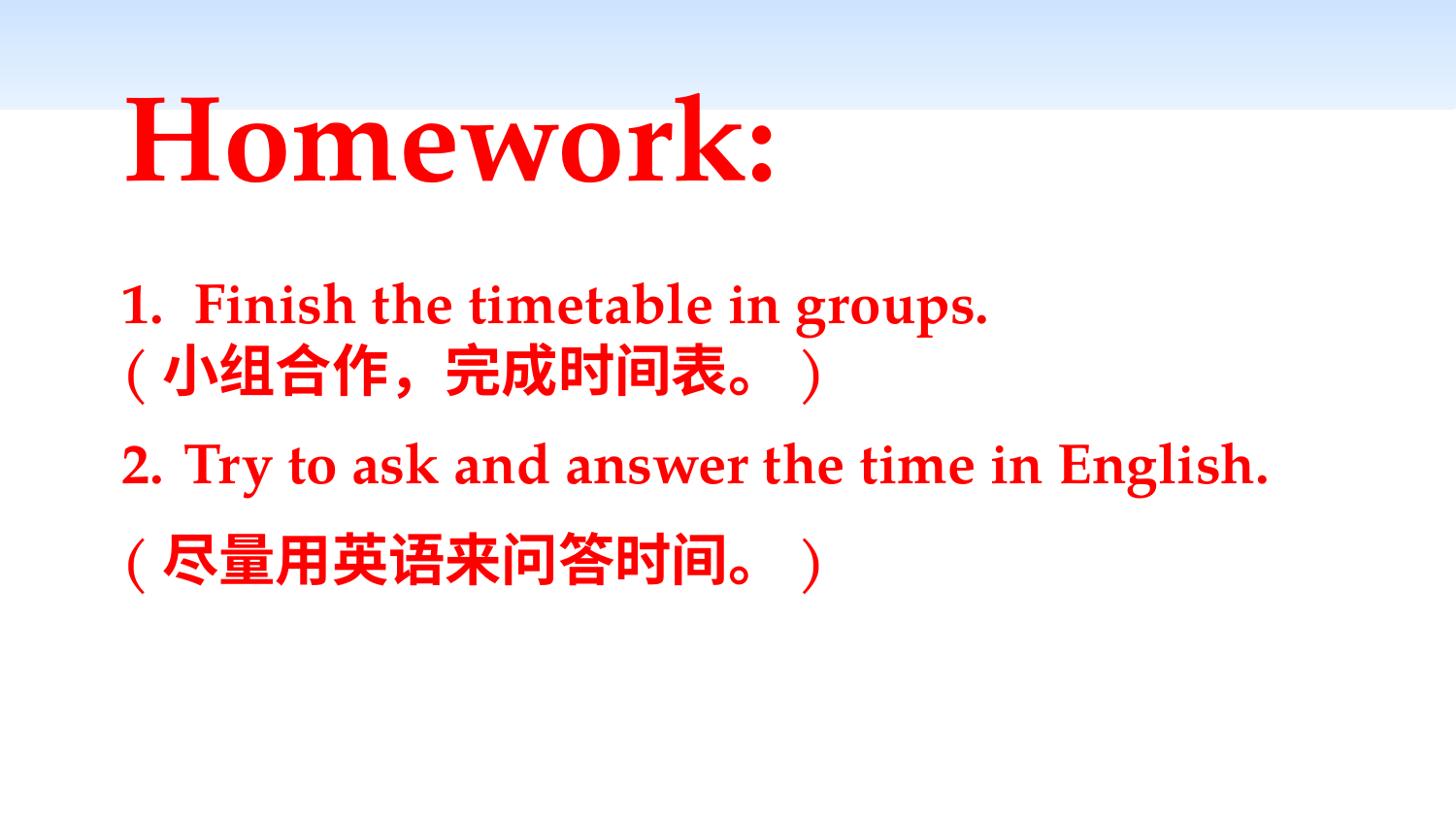

Homework:
Finish the timetable in groups.
(小组合作，完成时间表。)
2. Try to ask and answer the time in English.
(尽量用英语来问答时间。)